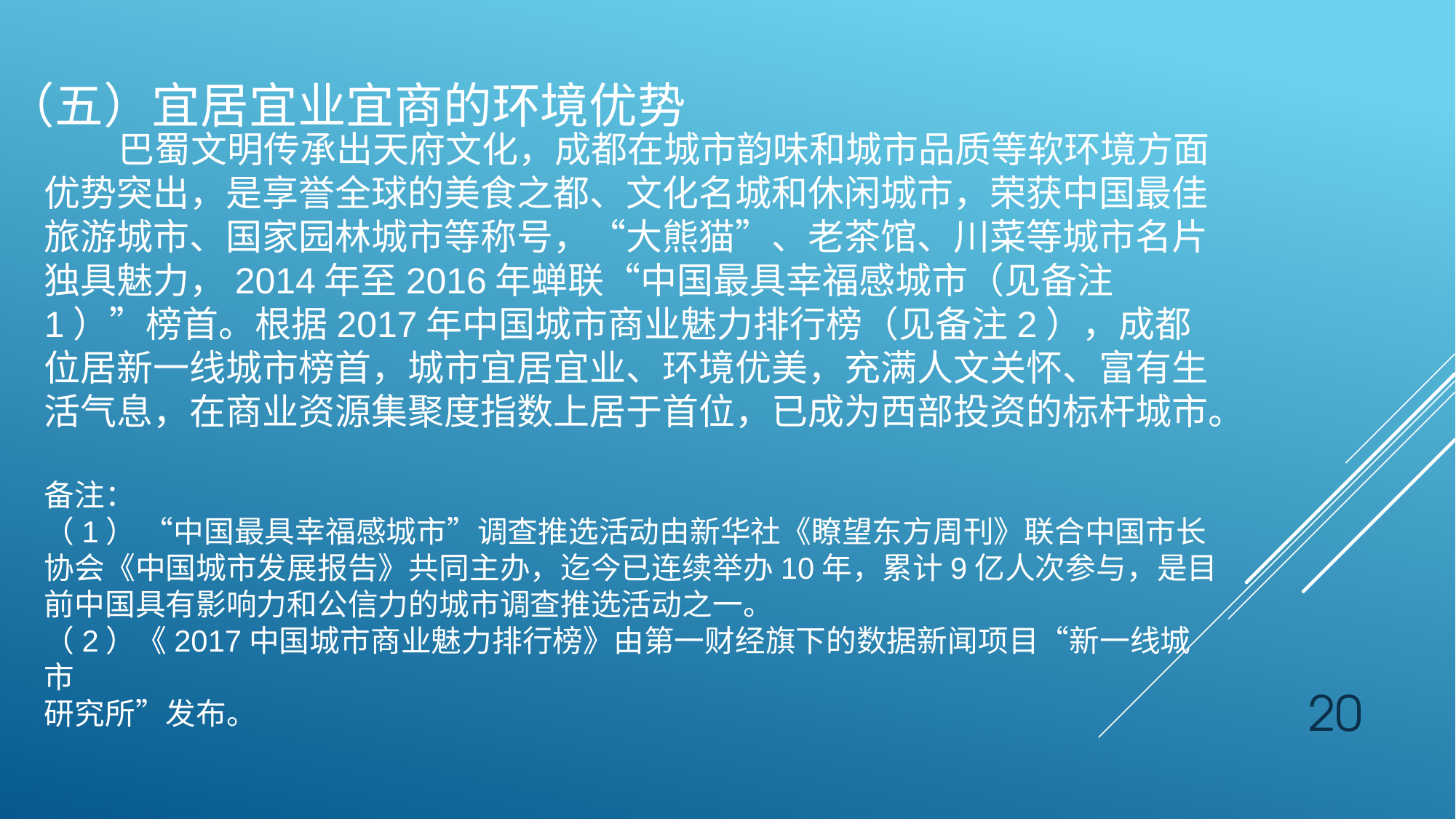

# （五）宜居宜业宜商的环境优势
        巴蜀文明传承出天府文化，成都在城市韵味和城市品质等软环境方面优势突出，是享誉全球的美食之都、文化名城和休闲城市，荣获中国最佳旅游城市、国家园林城市等称号，“大熊猫”、老茶馆、川菜等城市名片独具魅力，2014年至2016年蝉联“中国最具幸福感城市（见备注1）”榜首。根据2017年中国城市商业魅力排行榜（见备注2），成都位居新一线城市榜首，城市宜居宜业、环境优美，充满人文关怀、富有生活气息，在商业资源集聚度指数上居于首位，已成为西部投资的标杆城市。

备注：
（1） “中国最具幸福感城市”调查推选活动由新华社《瞭望东方周刊》联合中国市长协会《中国城市发展报告》共同主办，迄今已连续举办10年，累计9亿人次参与，是目前中国具有影响力和公信力的城市调查推选活动之一。
（2）《2017中国城市商业魅力排行榜》由第一财经旗下的数据新闻项目“新一线城市
研究所”发布。
20